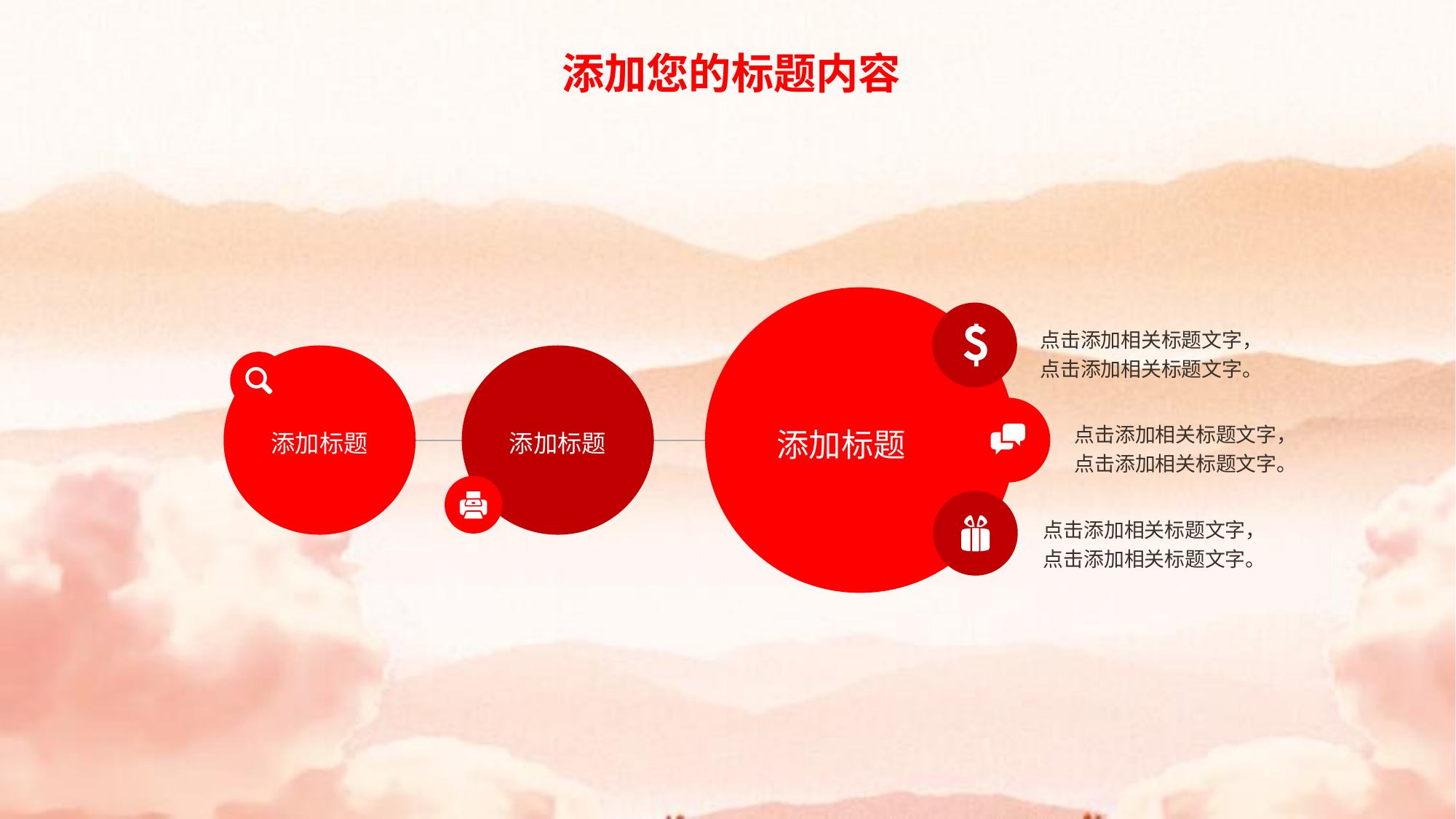

添加您的标题内容

点击添加相关标题文字，点击添加相关标题文字。

添加标题
点击添加相关标题文字，点击添加相关标题文字。
添加标题
添加标题

点击添加相关标题文字，点击添加相关标题文字。